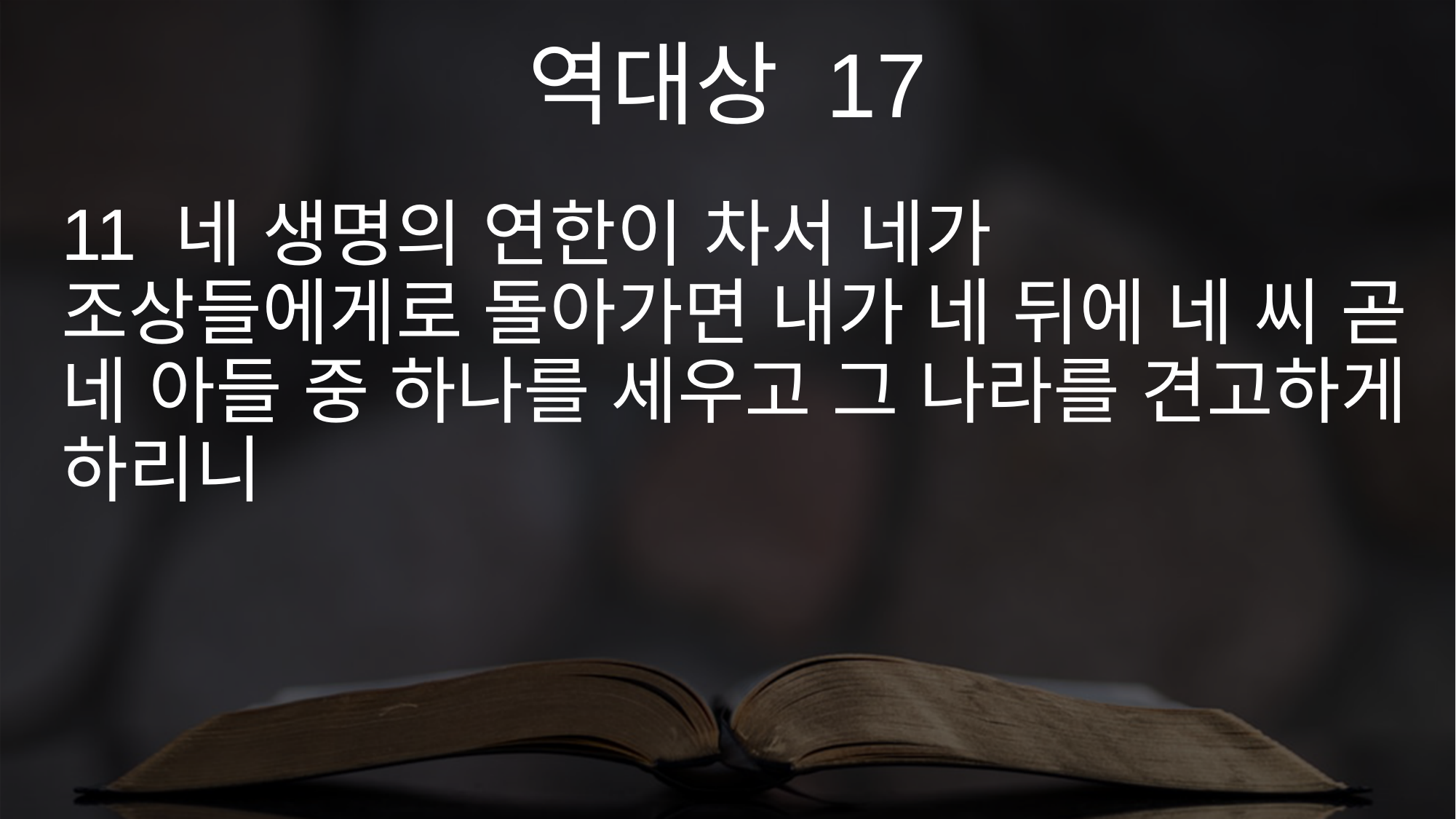

역대상 17
11 네 생명의 연한이 차서 네가 조상들에게로 돌아가면 내가 네 뒤에 네 씨 곧 네 아들 중 하나를 세우고 그 나라를 견고하게 하리니